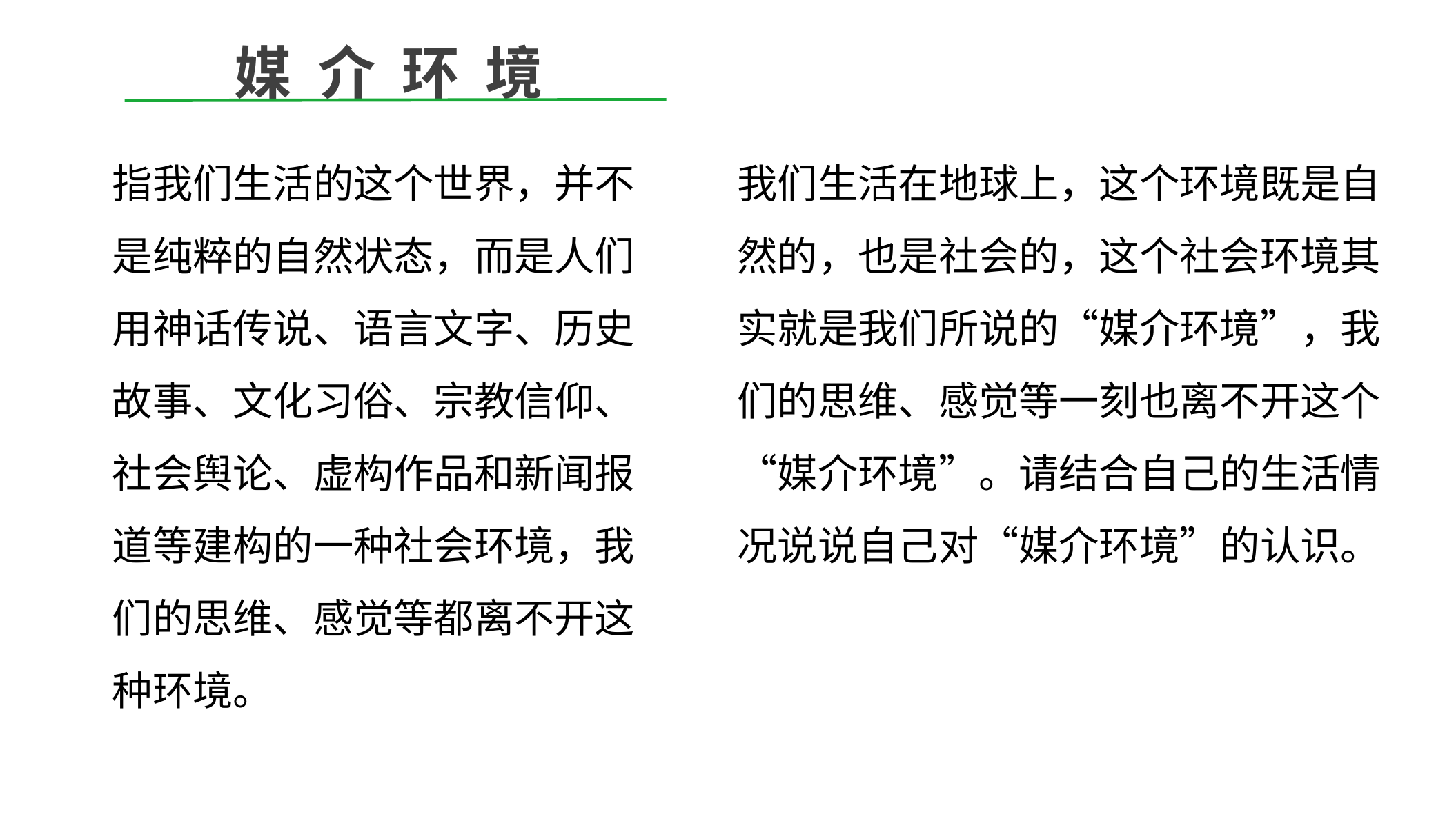

媒  介  环  境
我们生活在地球上，这个环境既是自然的，也是社会的，这个社会环境其实就是我们所说的“媒介环境”，我们的思维、感觉等一刻也离不开这个“媒介环境”。请结合自己的生活情况说说自己对“媒介环境”的认识。
指我们生活的这个世界，并不是纯粹的自然状态，而是人们用神话传说、语言文字、历史故事、文化习俗、宗教信仰、社会舆论、虚构作品和新闻报道等建构的一种社会环境，我们的思维、感觉等都离不开这种环境。